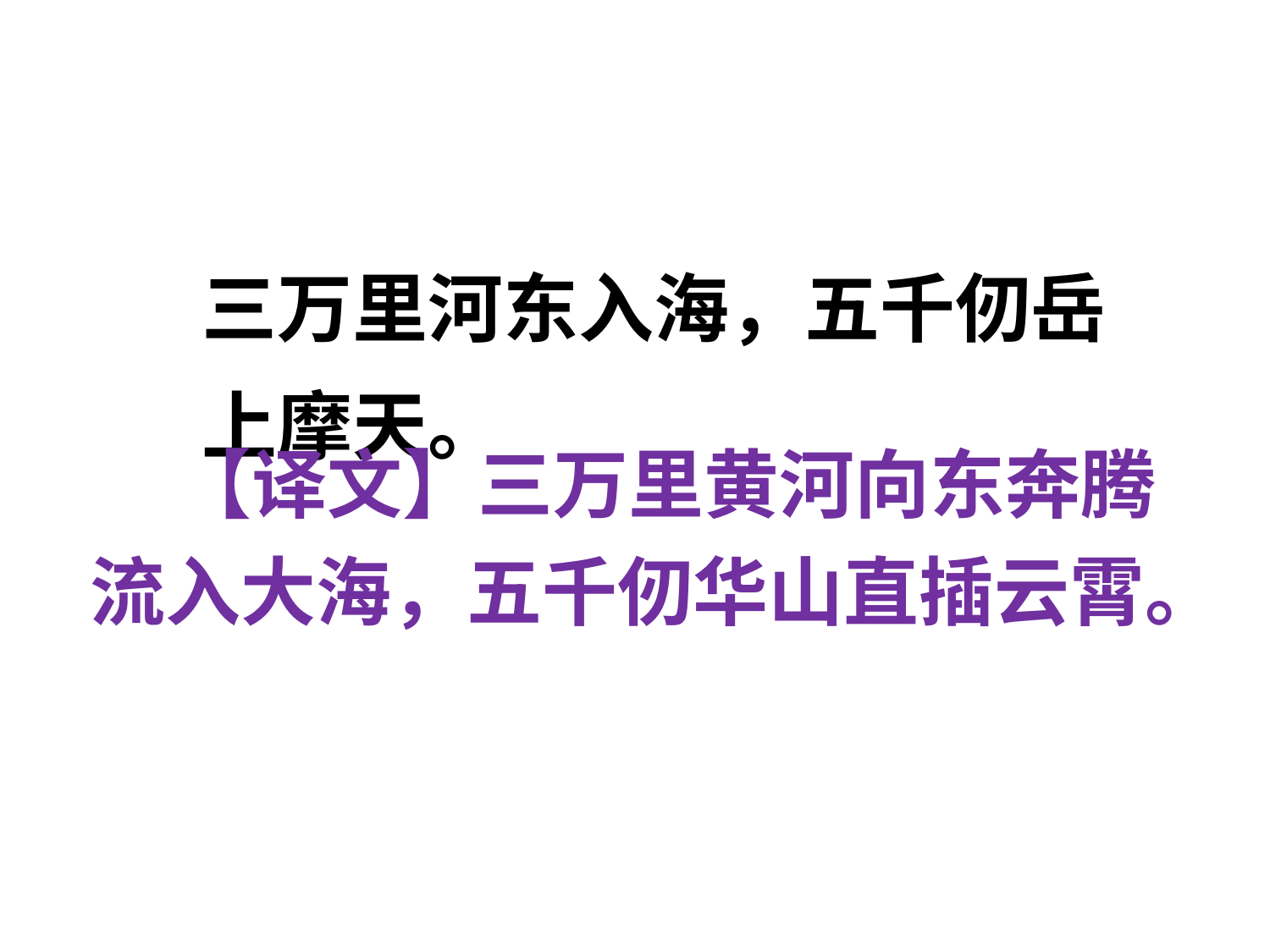

三万里河东入海，五千仞岳上摩天。
    【译文】三万里黄河向东奔腾流入大海，五千仞华山直插云霄。